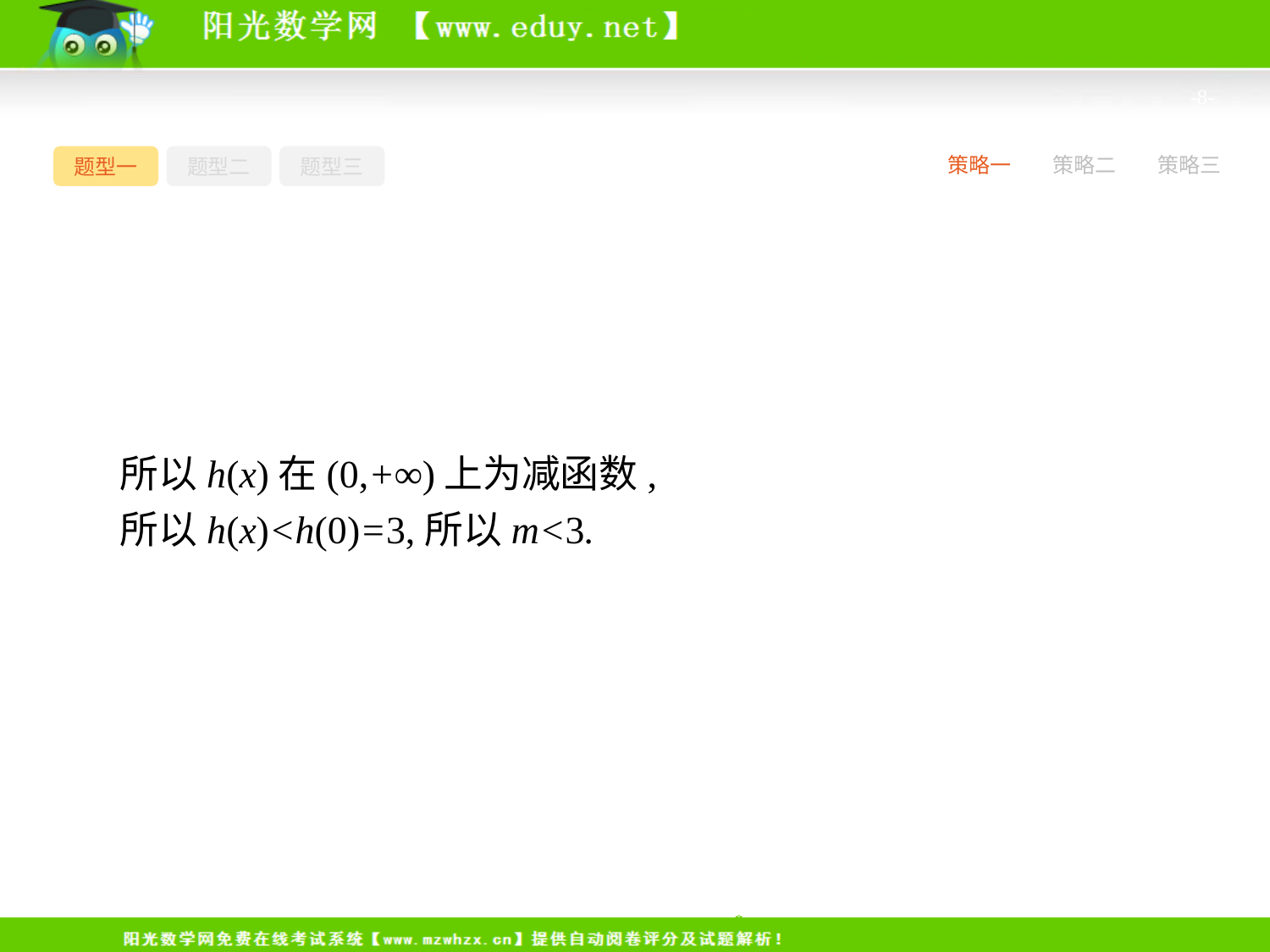

-8-
题型一
题型二
题型三
策略一
策略二
策略三
所以h(x)在(0,+∞)上为减函数,
所以h(x)<h(0)=3,所以m<3.